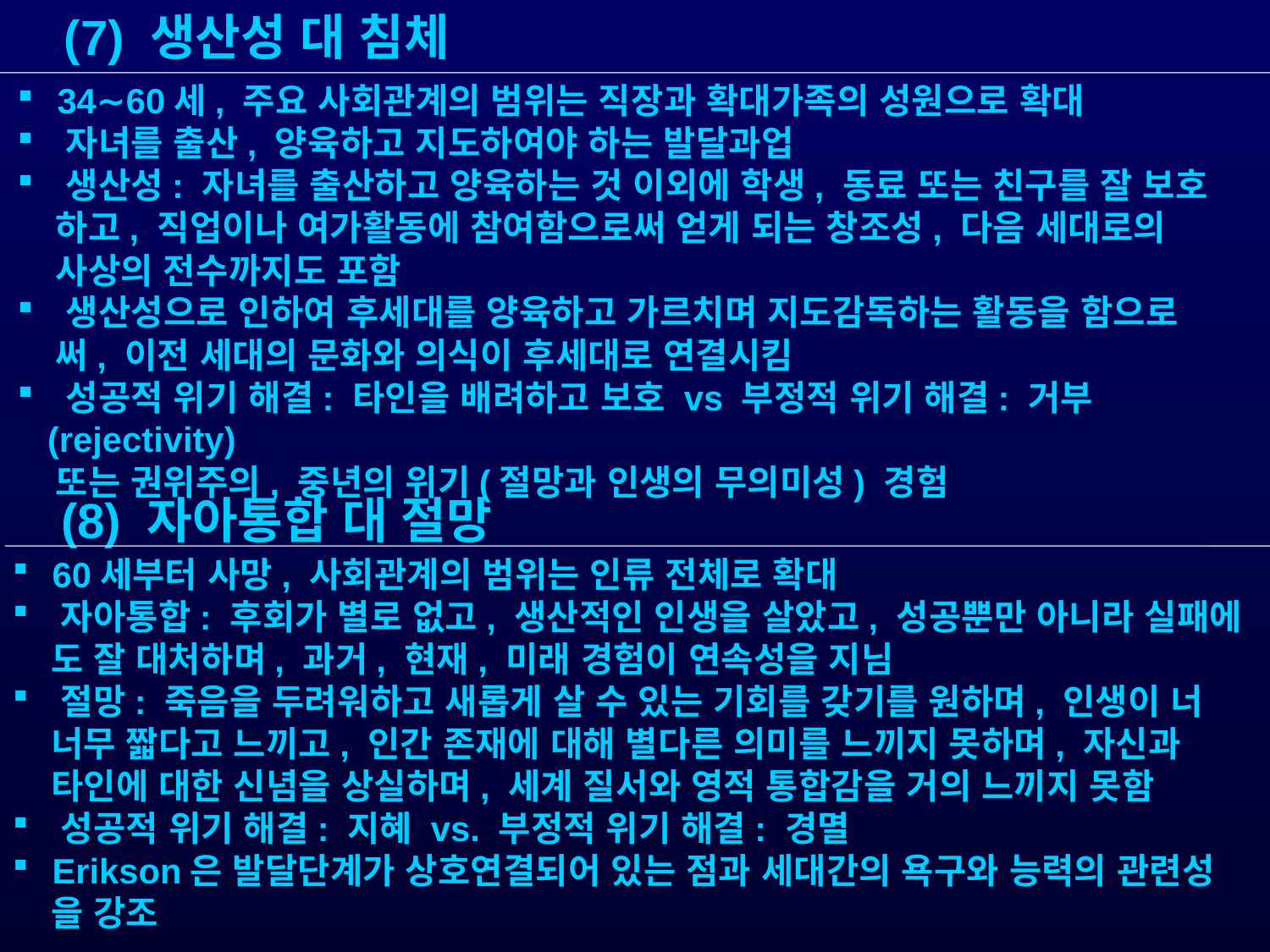

(7) 생산성 대 침체
 34∼60세, 주요 사회관계의 범위는 직장과 확대가족의 성원으로 확대
 자녀를 출산, 양육하고 지도하여야 하는 발달과업
 생산성: 자녀를 출산하고 양육하는 것 이외에 학생, 동료 또는 친구를 잘 보호
   하고, 직업이나 여가활동에 참여함으로써 얻게 되는 창조성, 다음 세대로의
   사상의 전수까지도 포함
 생산성으로 인하여 후세대를 양육하고 가르치며 지도감독하는 활동을 함으로
   써, 이전 세대의 문화와 의식이 후세대로 연결시킴
 성공적 위기 해결: 타인을 배려하고 보호 vs 부정적 위기 해결: 거부(rejectivity)
   또는 권위주의, 중년의 위기(절망과 인생의 무의미성) 경험

  (8) 자아통합 대 절망
 60세부터 사망, 사회관계의 범위는 인류 전체로 확대
 자아통합: 후회가 별로 없고, 생산적인 인생을 살았고, 성공뿐만 아니라 실패에
   도 잘 대처하며, 과거, 현재, 미래 경험이 연속성을 지님
 절망: 죽음을 두려워하고 새롭게 살 수 있는 기회를 갖기를 원하며, 인생이 너
   너무 짧다고 느끼고, 인간 존재에 대해 별다른 의미를 느끼지 못하며, 자신과
   타인에 대한 신념을 상실하며, 세계 질서와 영적 통합감을 거의 느끼지 못함
 성공적 위기 해결: 지혜 vs. 부정적 위기 해결: 경멸
 Erikson은 발달단계가 상호연결되어 있는 점과 세대간의 욕구와 능력의 관련성
   을 강조